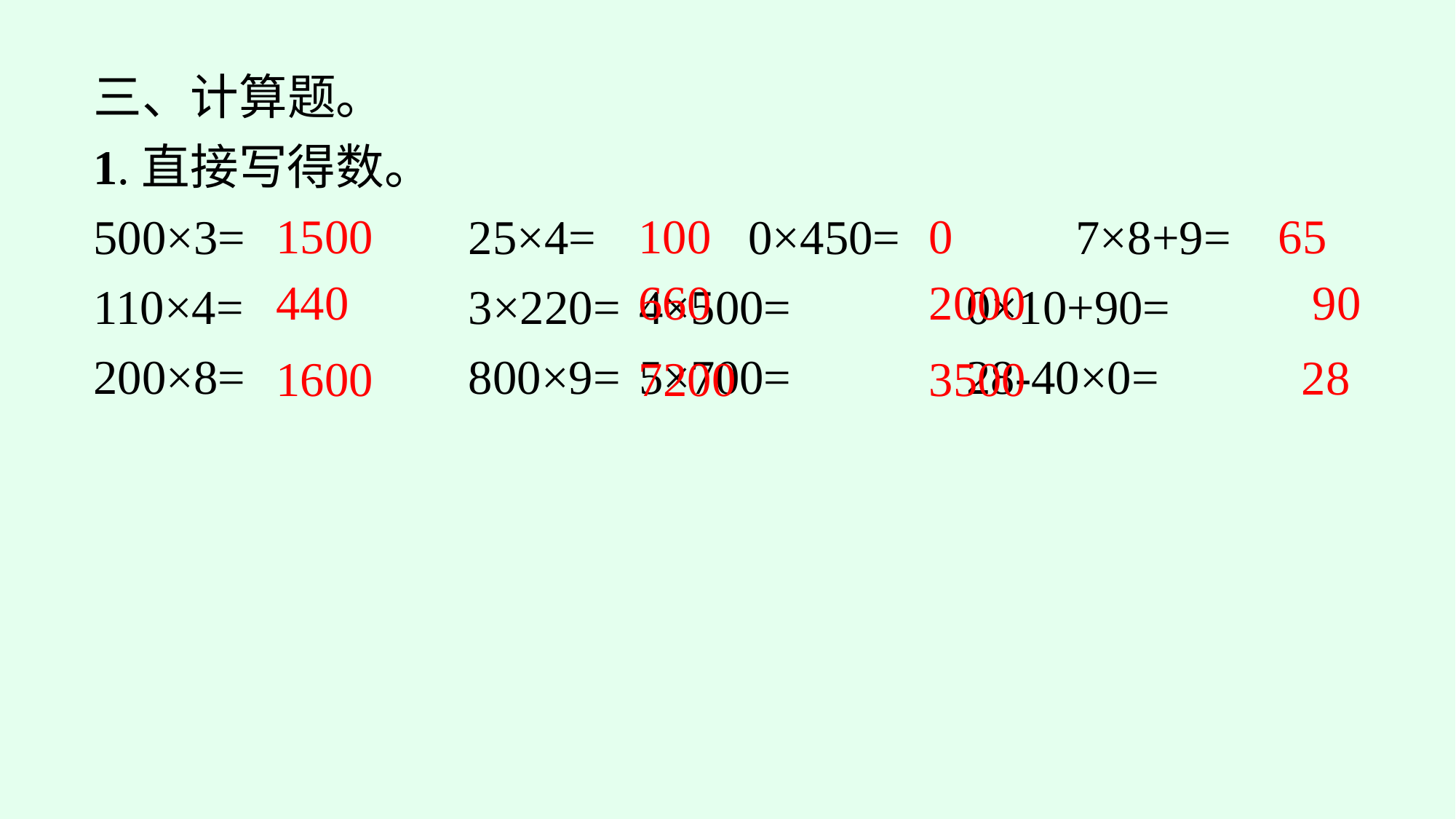

三、计算题。
1.直接写得数。
500×3=		25×4=		0×450=		7×8+9=
110×4=		3×220=	4×500=		0×10+90=
200×8=		800×9=	5×700=		28-40×0=
65
0
1500
100
90
2000
440
660
28
3500
1600
7200